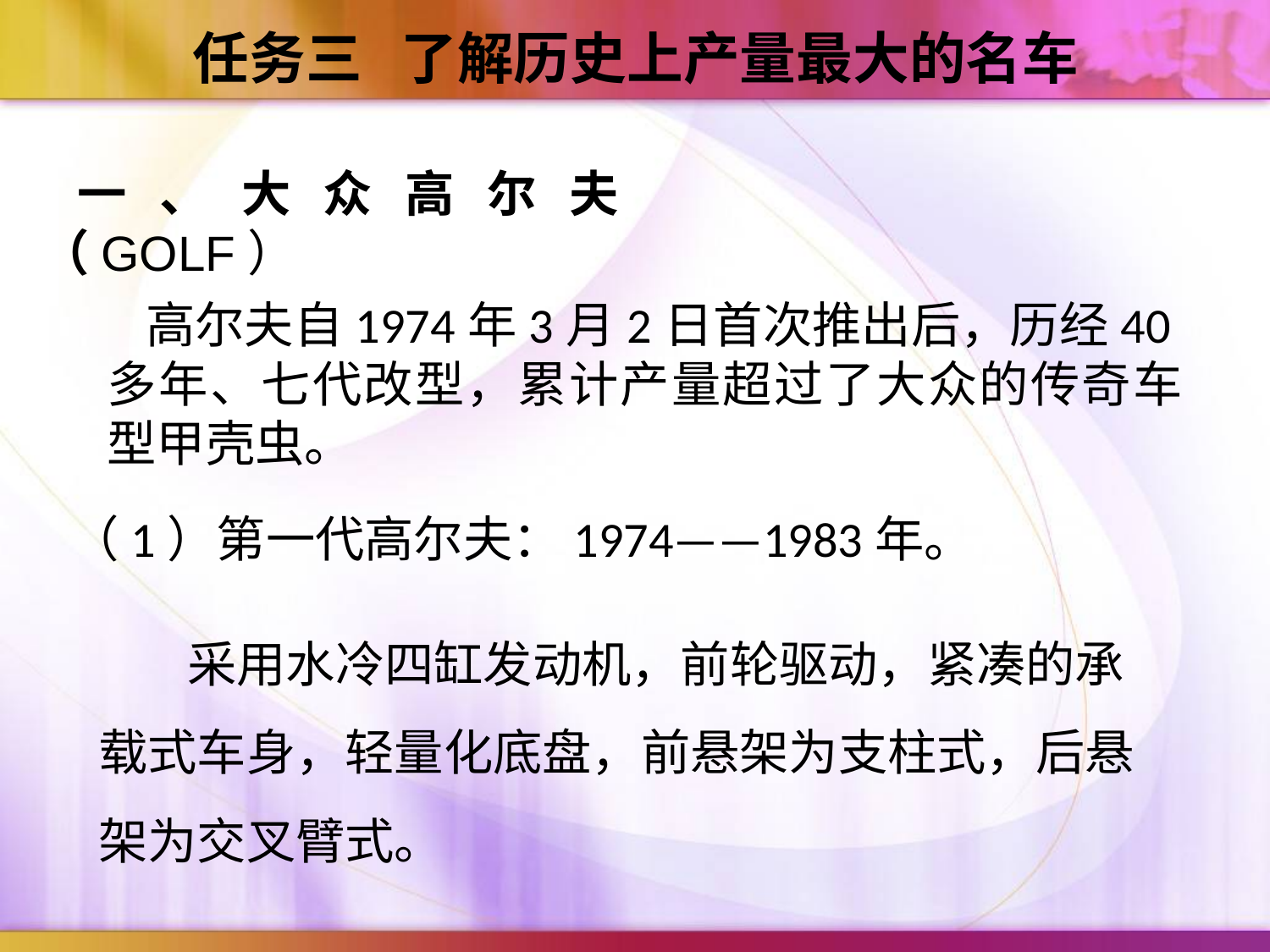

任务三   了解历史上产量最大的名车
一、大众高尔夫（GOLF）
高尔夫自1974年3月2日首次推出后，历经40多年、七代改型，累计产量超过了大众的传奇车型甲壳虫。
（1）第一代高尔夫：1974——1983年。
       采用水冷四缸发动机，前轮驱动，紧凑的承载式车身，轻量化底盘，前悬架为支柱式，后悬架为交叉臂式。